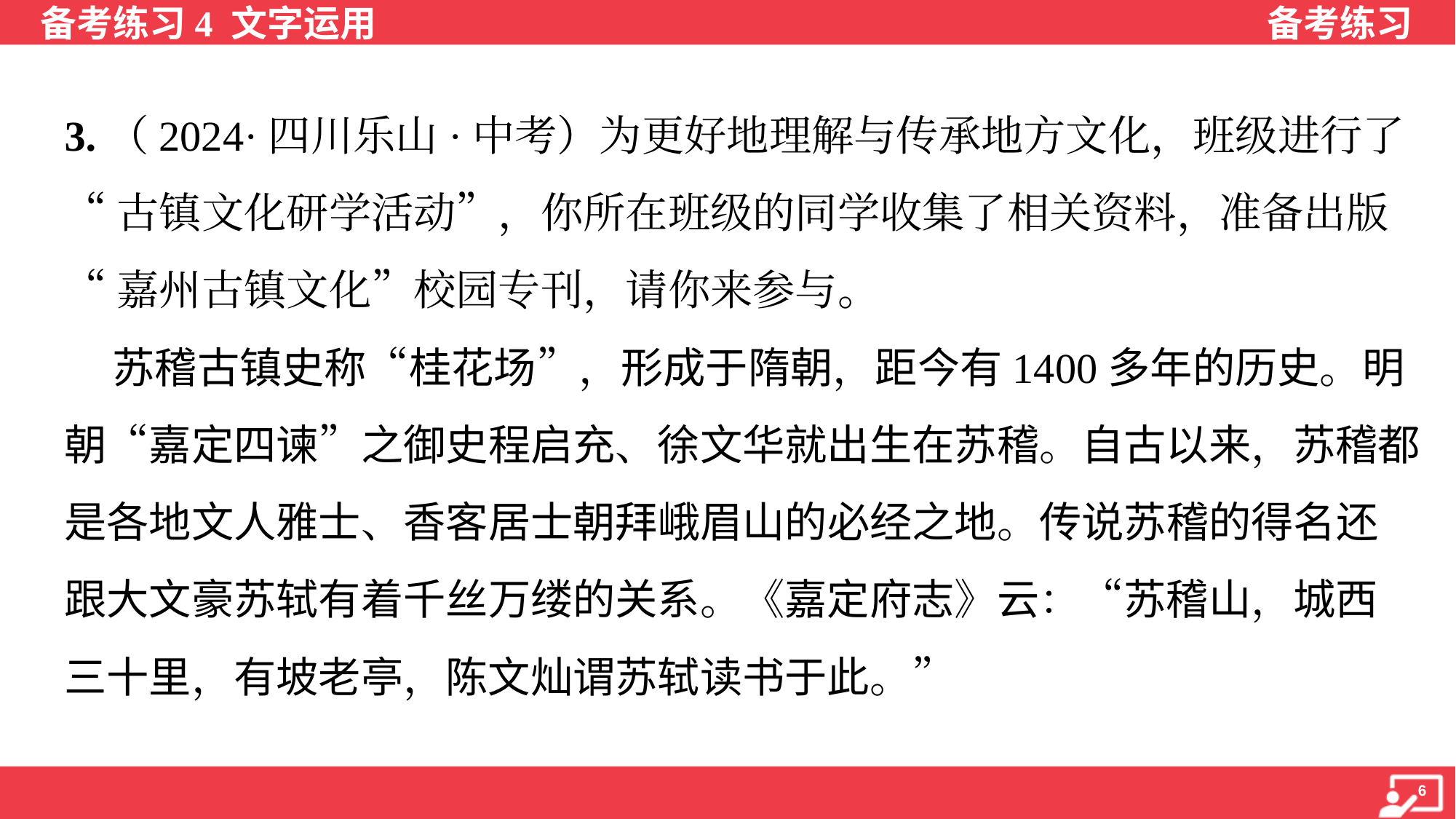

3.（2024·四川乐山·中考）为更好地理解与传承地方文化，班级进行了
“古镇文化研学活动”，你所在班级的同学收集了相关资料，准备出版
“嘉州古镇文化”校园专刊，请你来参与。
    苏稽古镇史称“桂花场”，形成于隋朝，距今有1400多年的历史。明
朝“嘉定四谏”之御史程启充、徐文华就出生在苏稽。自古以来，苏稽都
是各地文人雅士、香客居士朝拜峨眉山的必经之地。传说苏稽的得名还
跟大文豪苏轼有着千丝万缕的关系。《嘉定府志》云：“苏稽山，城西
三十里，有坡老亭，陈文灿谓苏轼读书于此。”